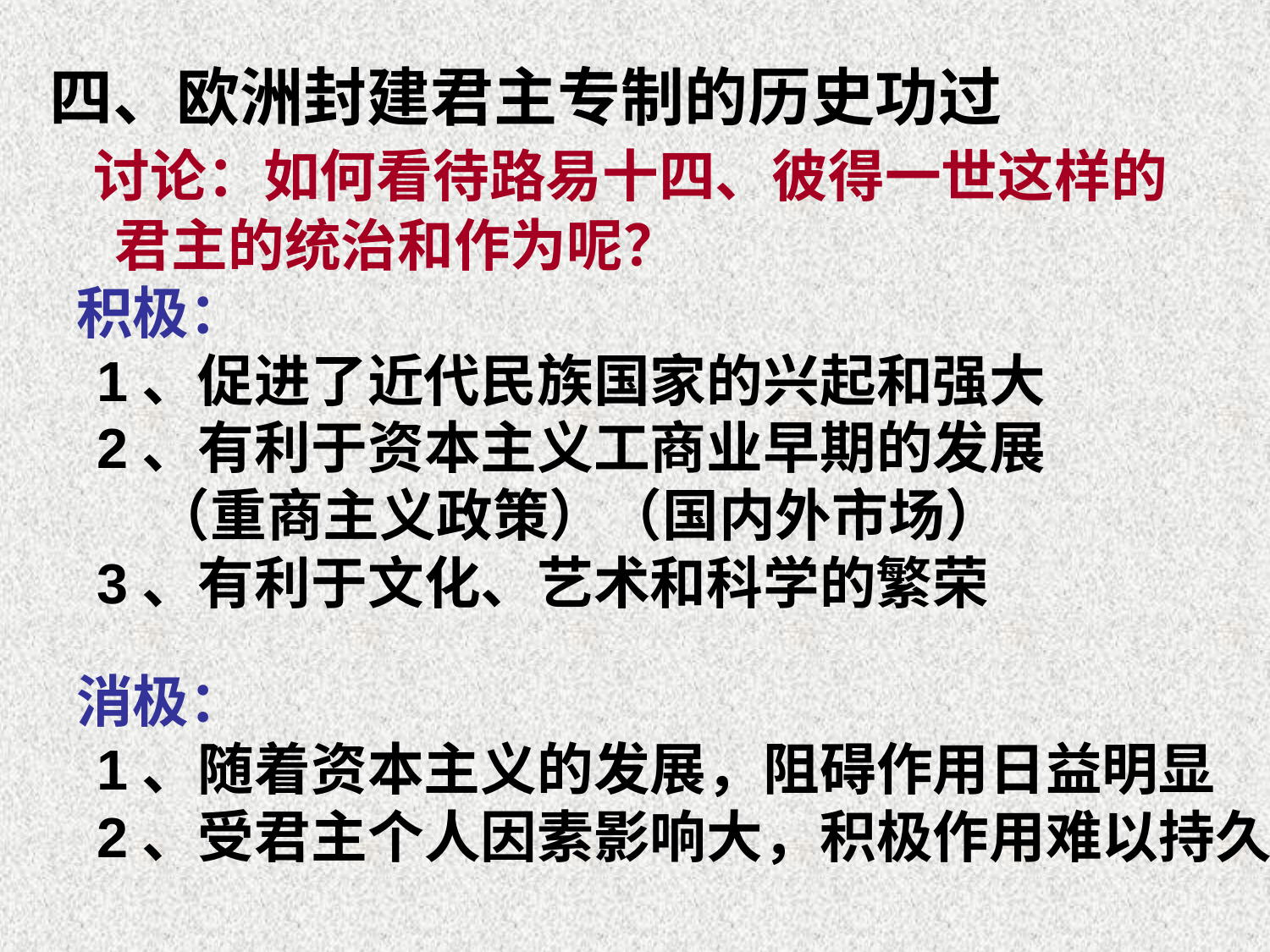

四、欧洲封建君主专制的历史功过
  讨论：如何看待路易十四、彼得一世这样的
    君主的统治和作为呢？
 积极：
   1、促进了近代民族国家的兴起和强大
   2、有利于资本主义工商业早期的发展
       （重商主义政策）（国内外市场）
   3、有利于文化、艺术和科学的繁荣

 消极：
   1、随着资本主义的发展，阻碍作用日益明显
   2、受君主个人因素影响大，积极作用难以持久